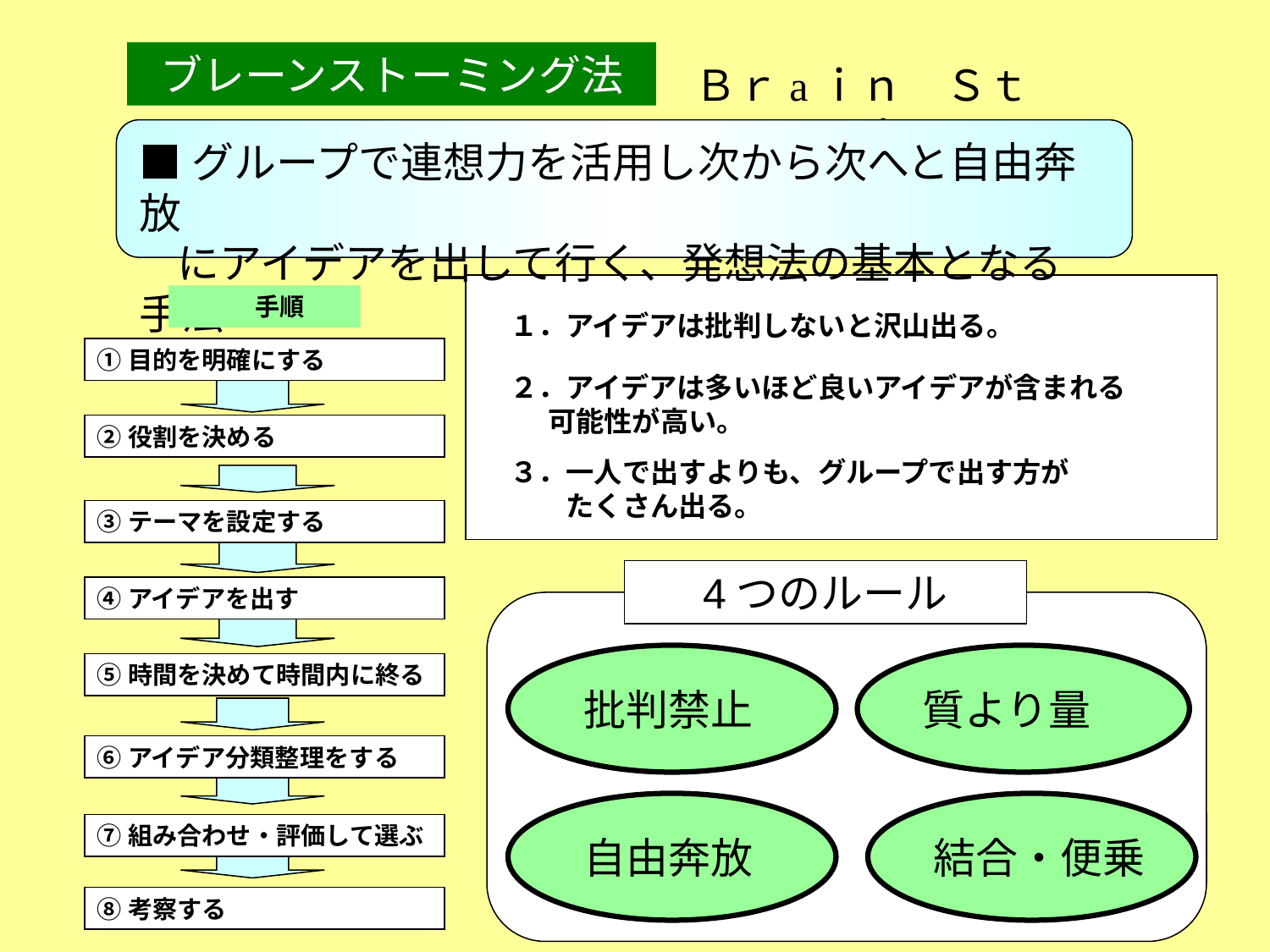

ブレーンストーミング法
Ｂｒaｉｎ　Ｓｔｏｒｍｉｎｇ

■グループで連想力を活用し次から次へと自由奔放
    にアイデアを出して行く、発想法の基本となる手法

１．アイデアは批判しないと沢山出る。
２．アイデアは多いほど良いアイデアが含まれる
      可能性が高い。
３．一人で出すよりも、グループで出す方が
　　たくさん出る。
　　　手順
①目的を明確にする

②役割を決める

③テーマを設定する

④アイデアを出す

⑤時間を決めて時間内に終る

⑥アイデア分類整理をする

⑦組み合わせ・評価して選ぶ

⑧考察する
4つのルール

批判禁止
質より量

自由奔放
結合・便乗